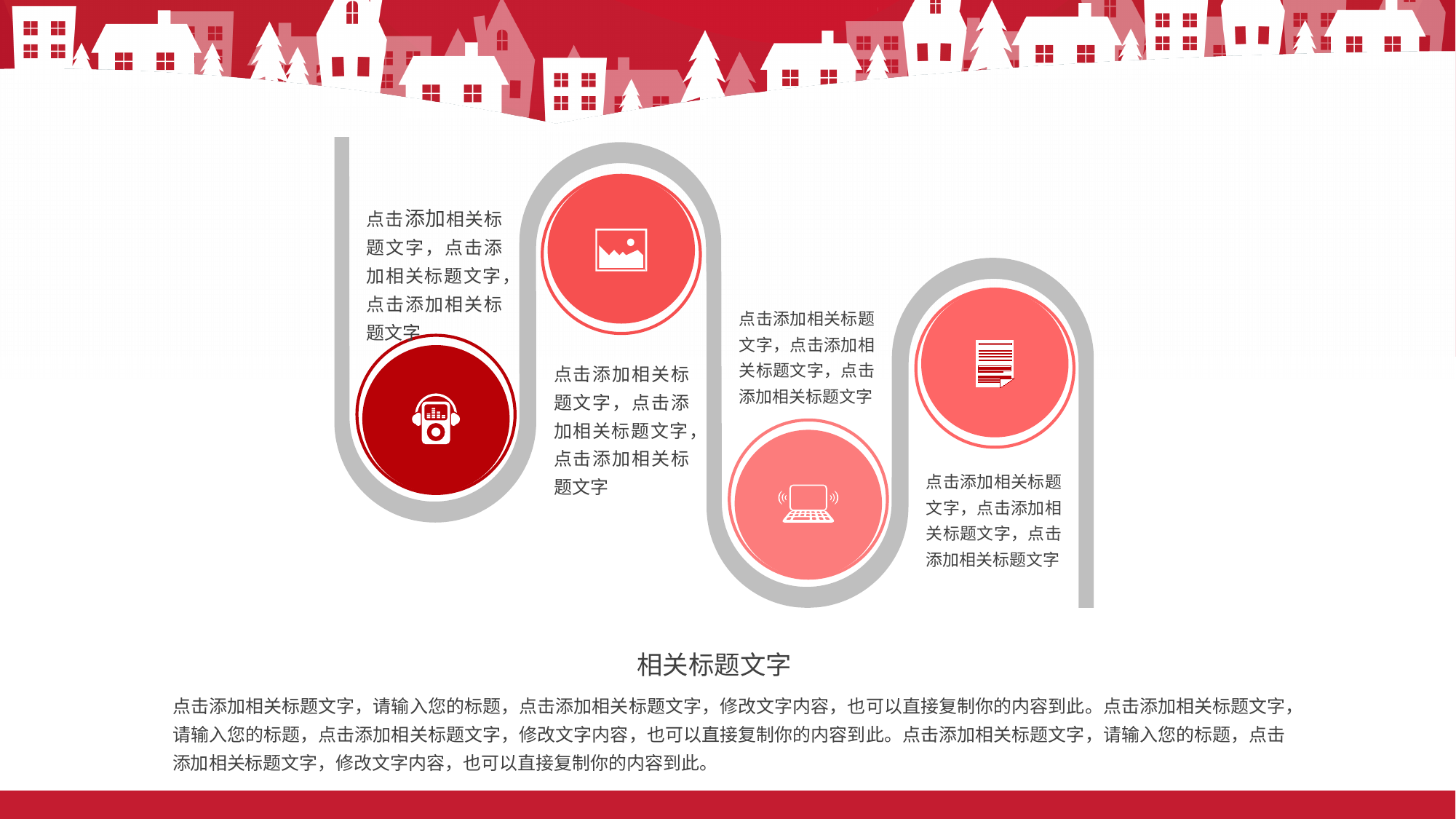

点击添加相关标题文字，点击添加相关标题文字，点击添加相关标题文字

点击添加相关标题文字，点击添加相关标题文字，点击添加相关标题文字

点击添加相关标题文字，点击添加相关标题文字，点击添加相关标题文字

点击添加相关标题文字，点击添加相关标题文字，点击添加相关标题文字

相关标题文字
点击添加相关标题文字，请输入您的标题，点击添加相关标题文字，修改文字内容，也可以直接复制你的内容到此。点击添加相关标题文字，请输入您的标题，点击添加相关标题文字，修改文字内容，也可以直接复制你的内容到此。点击添加相关标题文字，请输入您的标题，点击添加相关标题文字，修改文字内容，也可以直接复制你的内容到此。